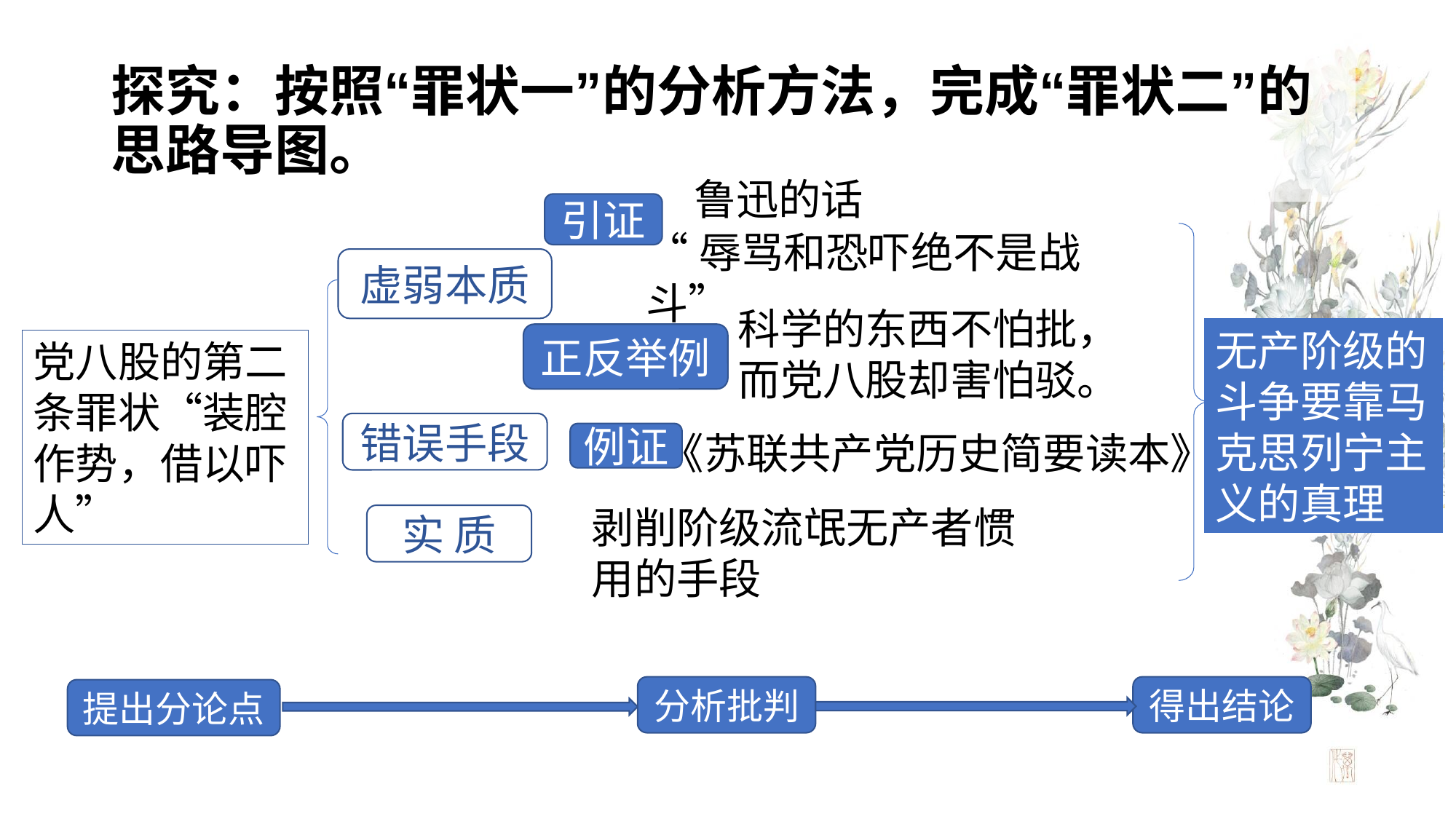

# 探究：按照“罪状一”的分析方法，完成“罪状二”的思路导图。
鲁迅的话
引证
“辱骂和恐吓绝不是战斗”

虚弱本质

科学的东西不怕批，
而党八股却害怕驳。
无产阶级的斗争要靠马克思列宁主义的真理
正反举例
党八股的第二条罪状“装腔作势，借以吓人”
错误手段
《苏联共产党历史简要读本》
例证
剥削阶级流氓无产者惯用的手段
实 质
分析批判
得出结论
提出分论点